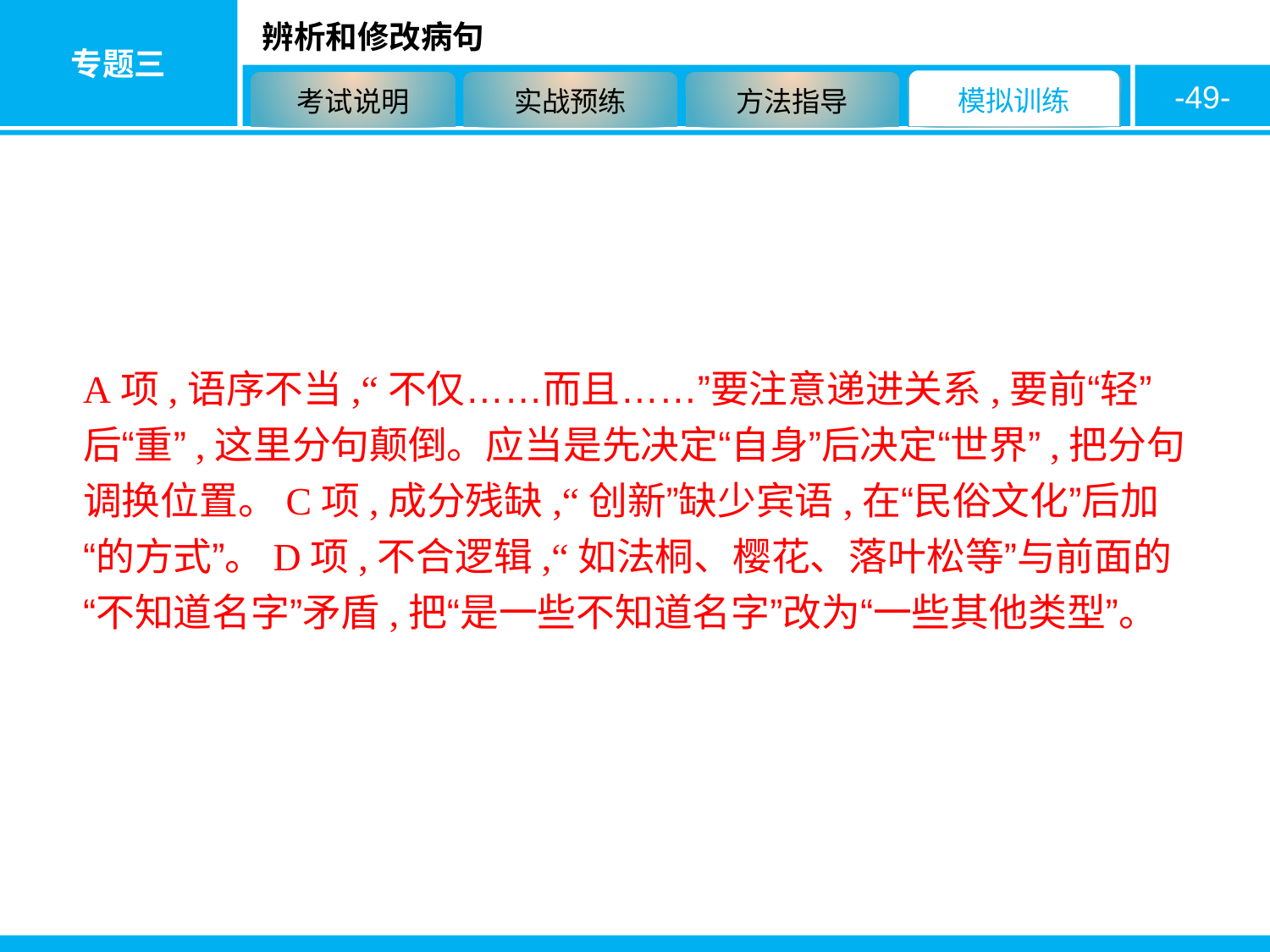

-49-
A项,语序不当,“不仅……而且……”要注意递进关系,要前“轻”后“重”,这里分句颠倒。应当是先决定“自身”后决定“世界”,把分句调换位置。C项,成分残缺,“创新”缺少宾语,在“民俗文化”后加“的方式”。D项,不合逻辑,“如法桐、樱花、落叶松等”与前面的“不知道名字”矛盾,把“是一些不知道名字”改为“一些其他类型”。